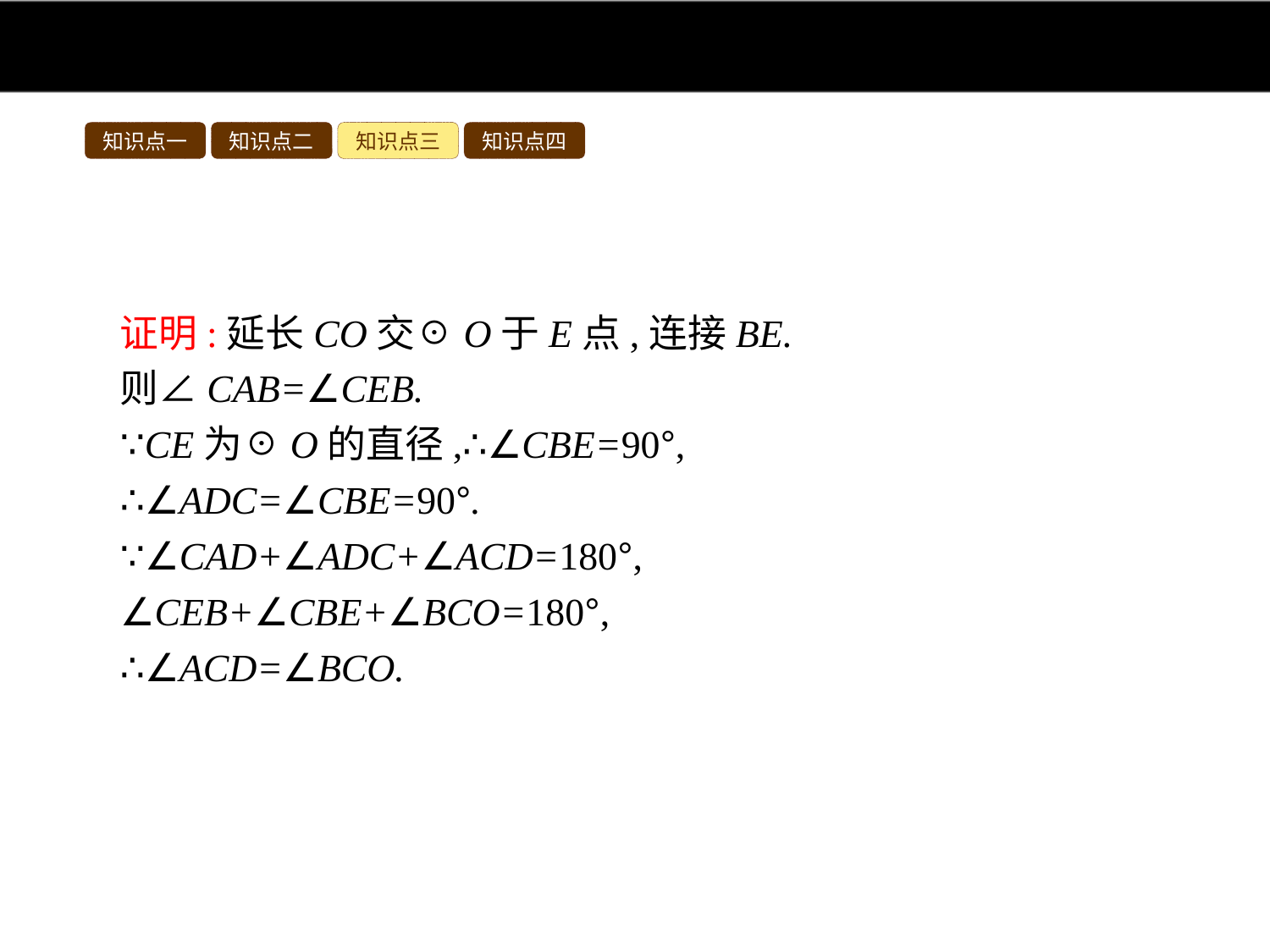

知识点一
知识点二
知识点三
知识点四
证明:延长CO交☉O于E点,连接BE.
则∠CAB=∠CEB.
∵CE为☉O的直径,∴∠CBE=90°,
∴∠ADC=∠CBE=90°.
∵∠CAD+∠ADC+∠ACD=180°,
∠CEB+∠CBE+∠BCO=180°,
∴∠ACD=∠BCO.